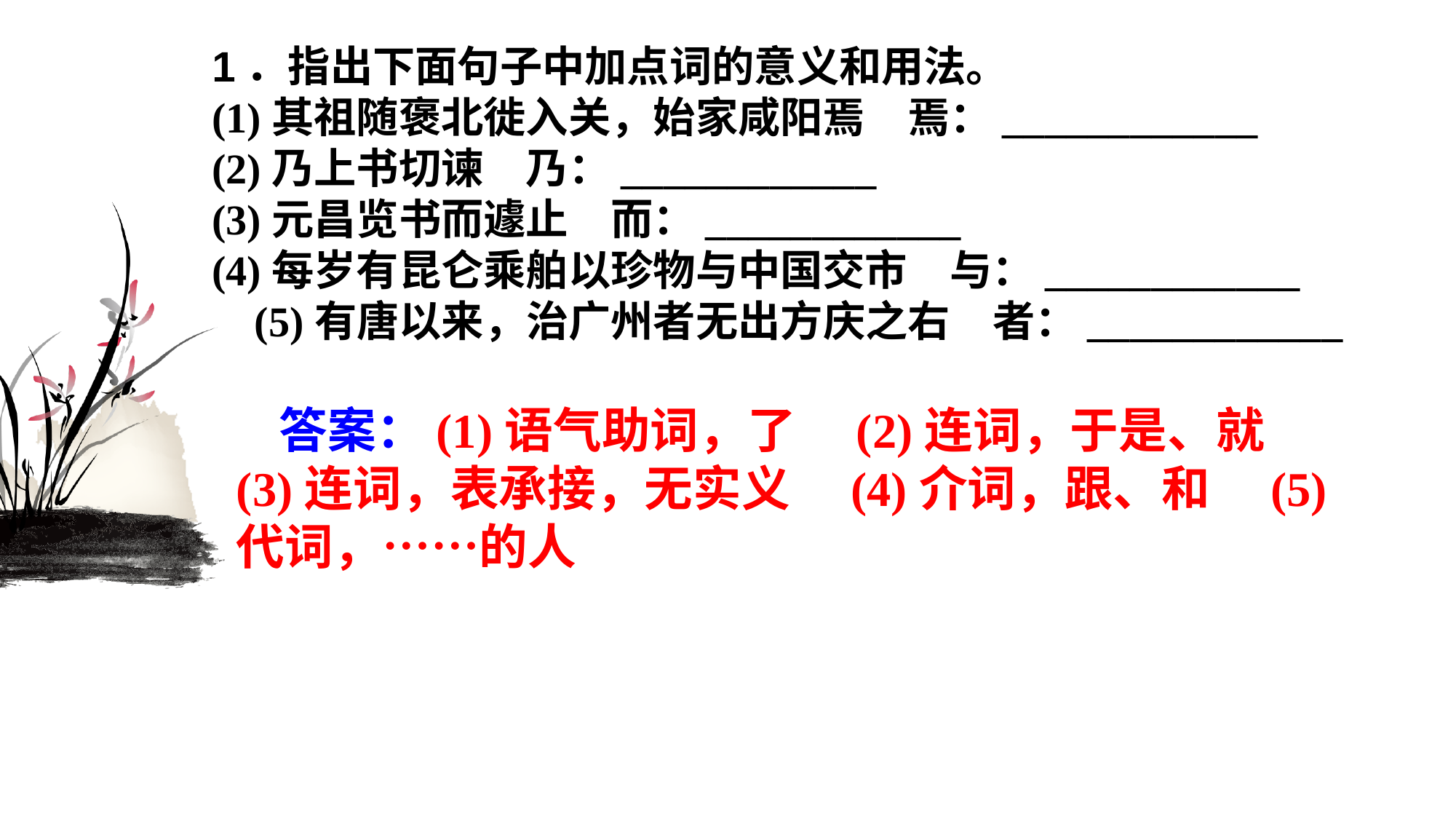

1．指出下面句子中加点词的意义和用法。(1)其祖随褒北徙入关，始家咸阳焉　焉：____________(2)乃上书切谏　乃：____________(3)元昌览书而遽止　而：____________(4)每岁有昆仑乘舶以珍物与中国交市　与：____________(5)有唐以来，治广州者无出方庆之右　者：____________
答案：(1)语气助词，了　(2)连词，于是、就　(3)连词，表承接，无实义　(4)介词，跟、和　(5)代词，……的人